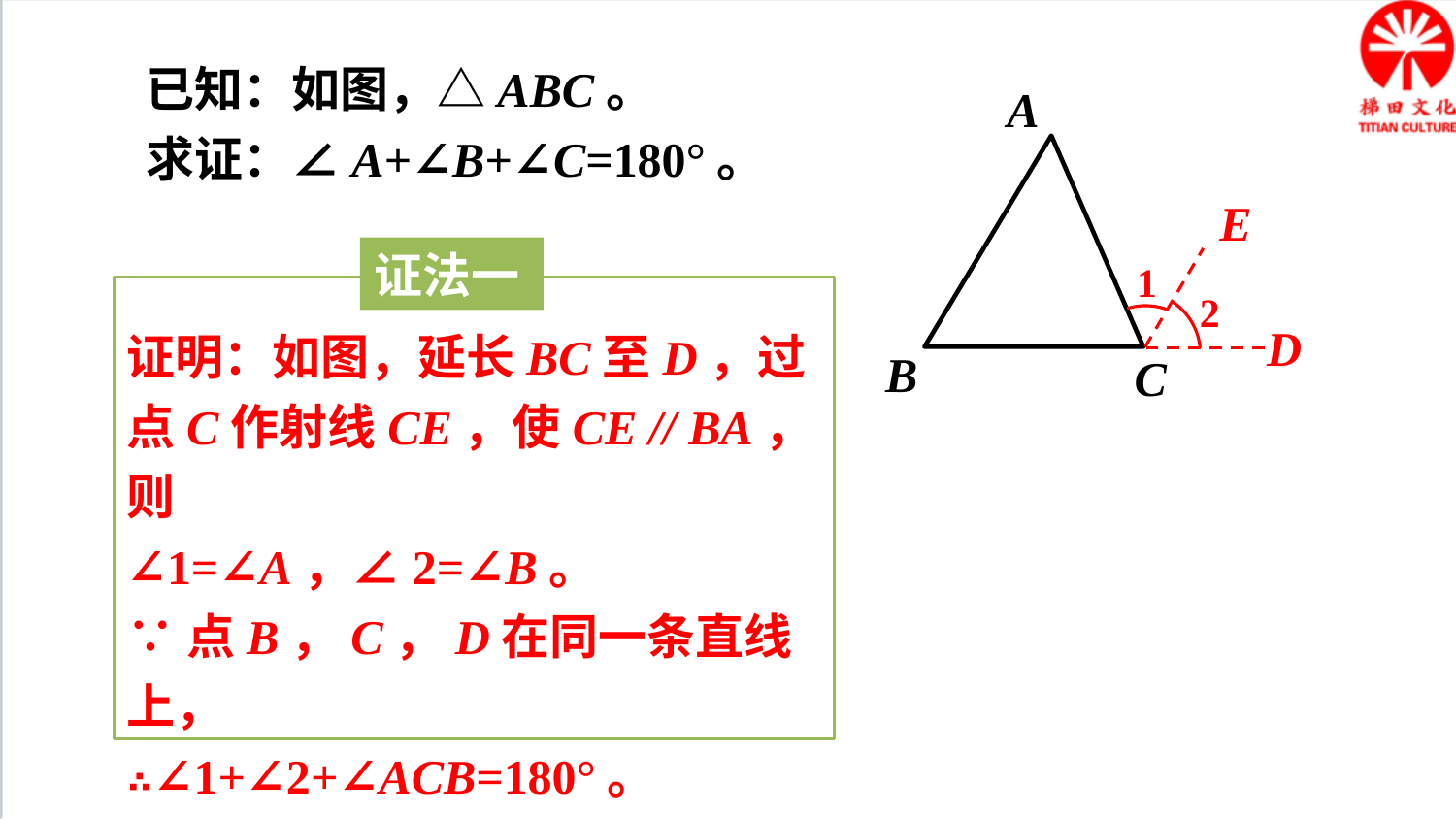

已知：如图，△ABC。
求证：∠A+∠B+∠C=180°。
A

B
C
E
证法一

1
2

证明：如图，延长BC至D，过点C作射线CE，使CE // BA，则
∠1=∠A，∠2=∠B。
∵点B，C，D在同一条直线上，
∴∠1+∠2+∠ACB=180°。
∴∠A+∠B+∠ACB=180°。
D